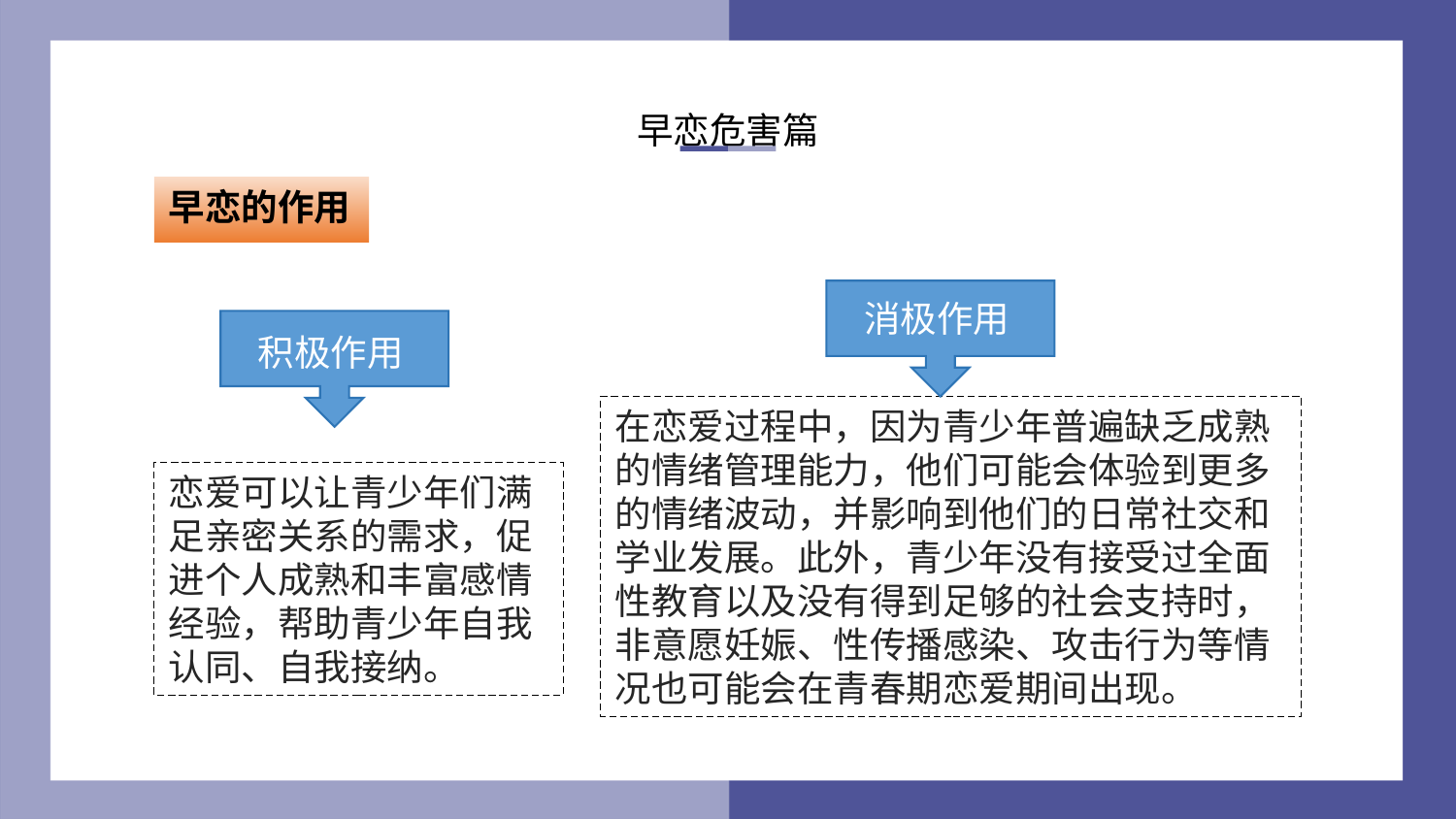

早恋危害篇

早恋的作用

消极作用

积极作用
在恋爱过程中，因为青少年普遍缺乏成熟的情绪管理能力，他们可能会体验到更多的情绪波动，并影响到他们的日常社交和学业发展。此外，青少年没有接受过全面性教育以及没有得到足够的社会支持时，非意愿妊娠、性传播感染、攻击行为等情况也可能会在青春期恋爱期间出现。
恋爱可以让青少年们满足亲密关系的需求，促进个人成熟和丰富感情经验，帮助青少年自我认同、自我接纳。